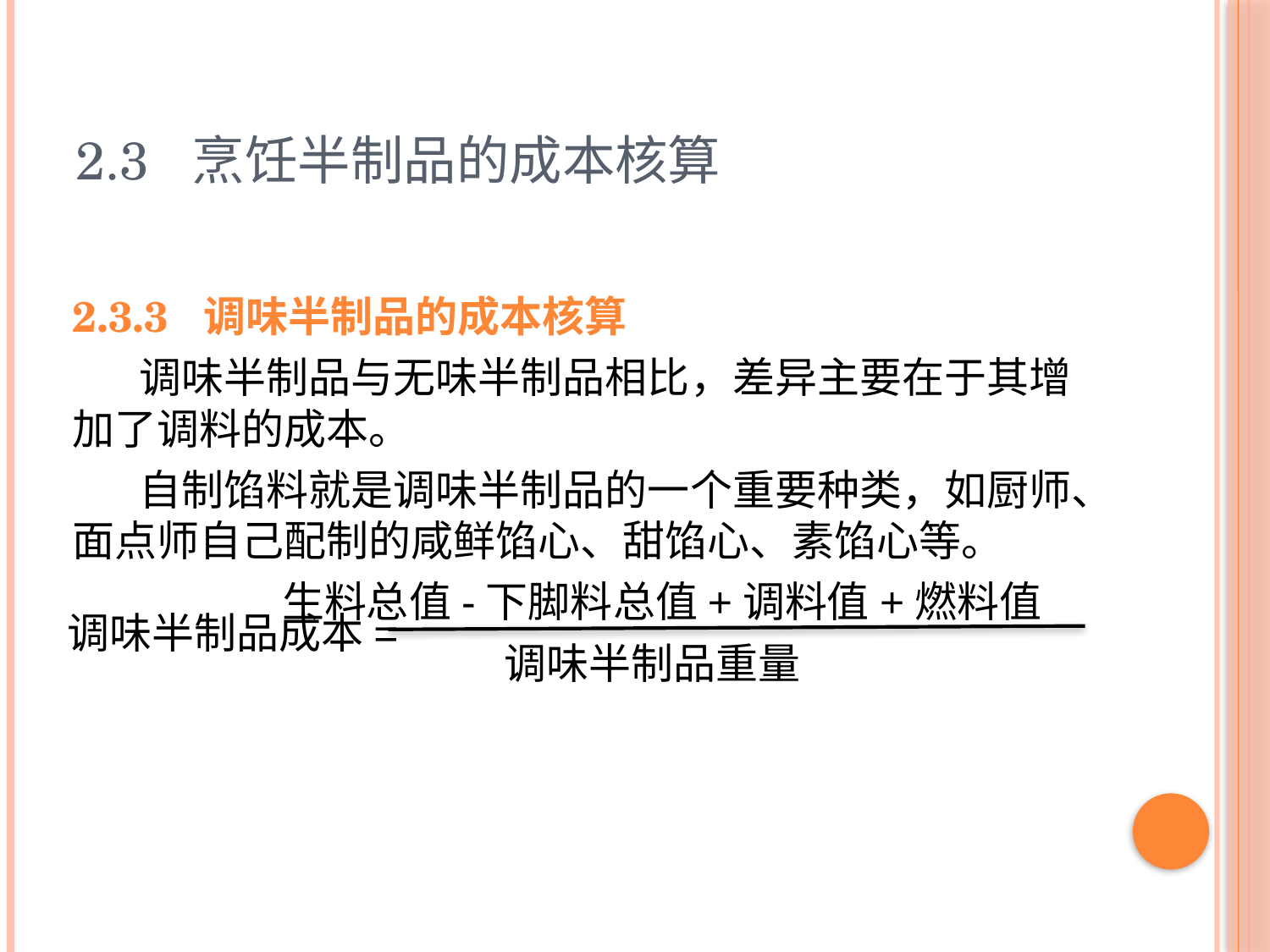

# 2.3  烹饪半制品的成本核算

2.3.3  调味半制品的成本核算
      调味半制品与无味半制品相比，差异主要在于其增加了调料的成本。
      自制馅料就是调味半制品的一个重要种类，如厨师、面点师自己配制的咸鲜馅心、甜馅心、素馅心等。
              生料总值-下脚料总值+调料值+燃料值
            调味半制品重量
调味半制品成本=